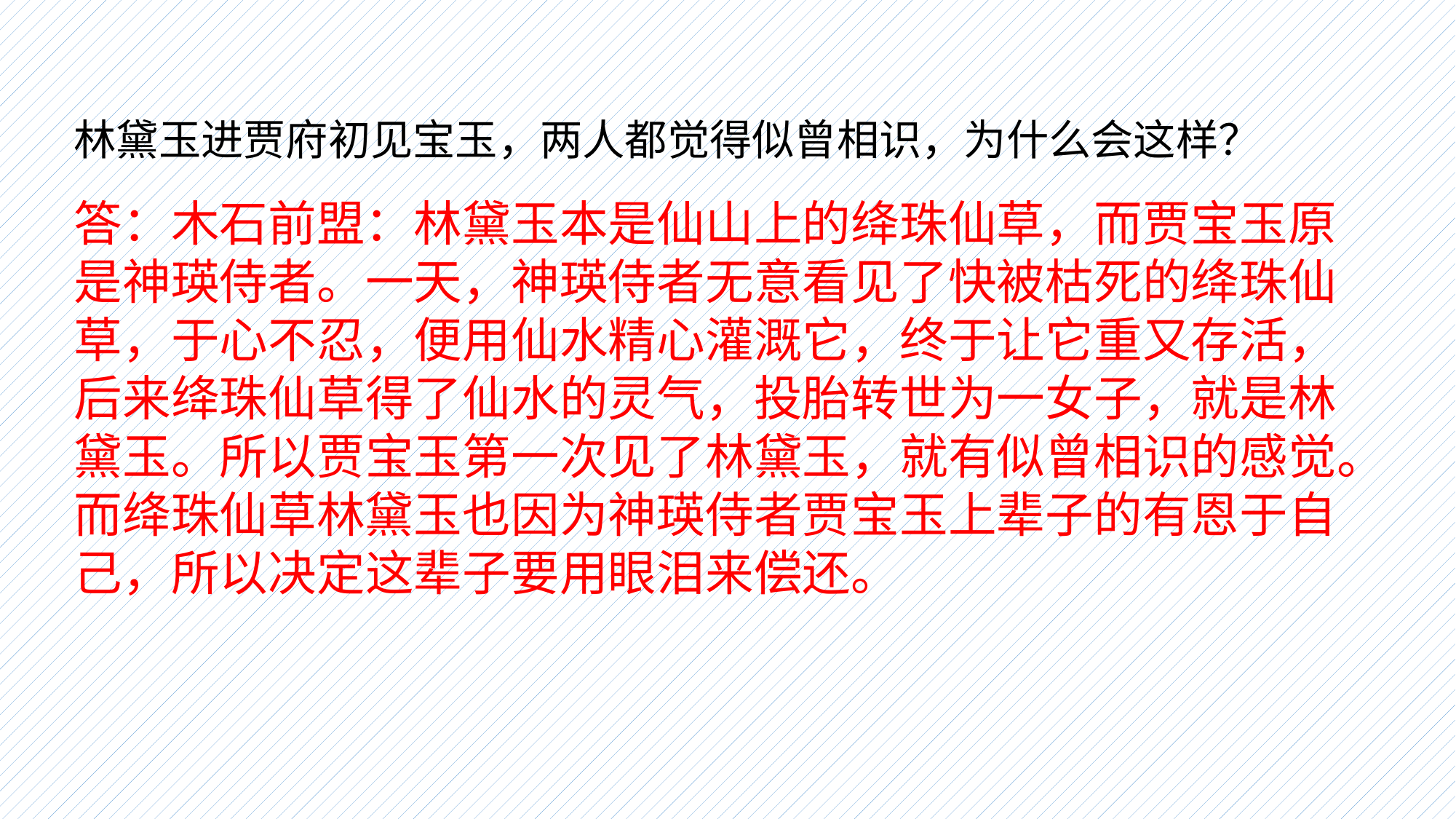

林黛玉进贾府初见宝玉，两人都觉得似曾相识，为什么会这样？

答：木石前盟：林黛玉本是仙山上的绛珠仙草，而贾宝玉原是神瑛侍者。一天，神瑛侍者无意看见了快被枯死的绛珠仙草，于心不忍，便用仙水精心灌溉它，终于让它重又存活，后来绛珠仙草得了仙水的灵气，投胎转世为一女子，就是林黛玉。所以贾宝玉第一次见了林黛玉，就有似曾相识的感觉。而绛珠仙草林黛玉也因为神瑛侍者贾宝玉上辈子的有恩于自己，所以决定这辈子要用眼泪来偿还。